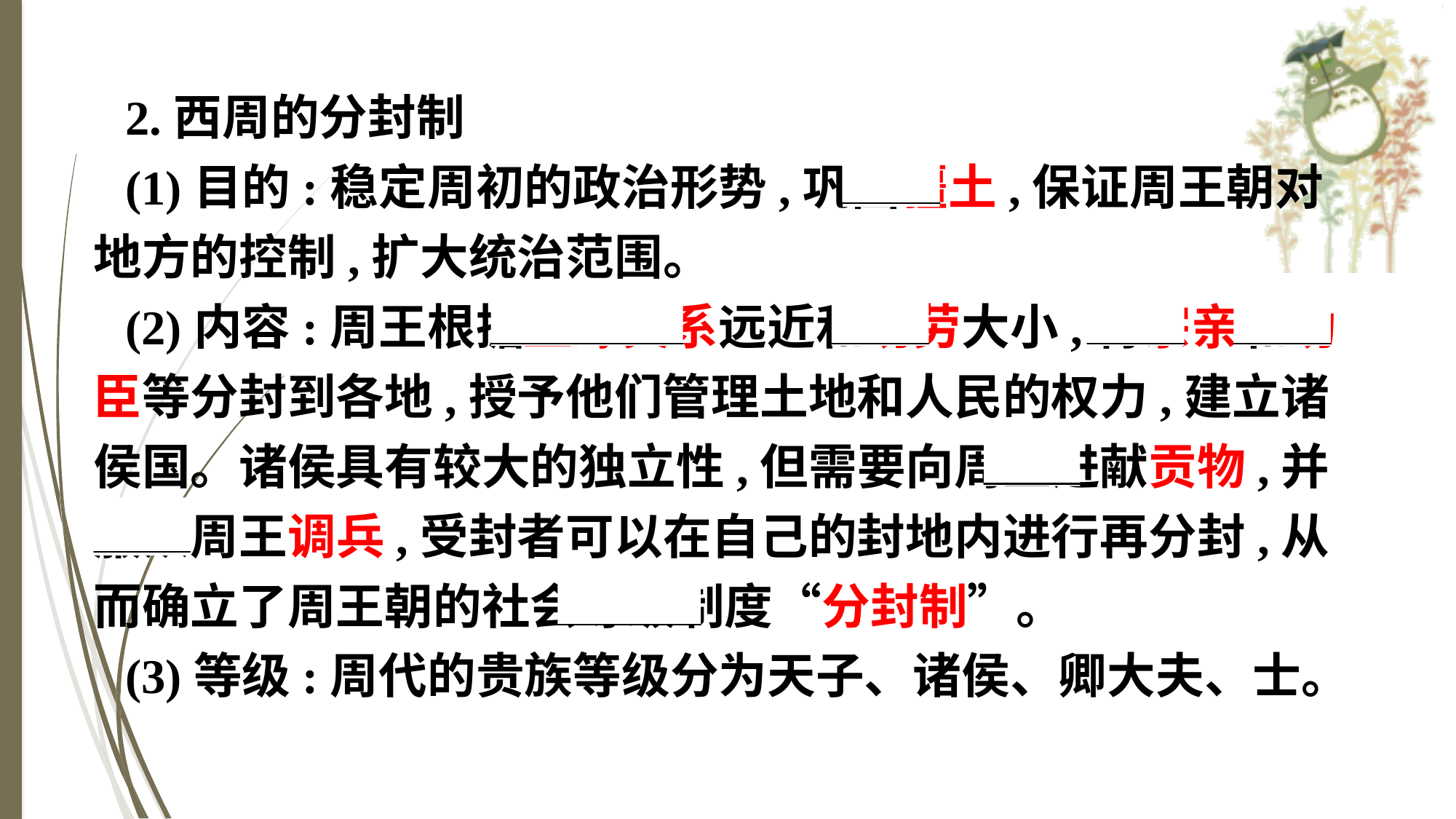

2.西周的分封制
(1)目的:稳定周初的政治形势,巩固疆土,保证周王朝对地方的控制,扩大统治范围。
(2)内容:周王根据血缘关系远近和功劳大小,将宗亲和功臣等分封到各地,授予他们管理土地和人民的权力,建立诸侯国。诸侯具有较大的独立性,但需要向周王进献贡物,并服从周王调兵,受封者可以在自己的封地内进行再分封,从而确立了周王朝的社会等级制度“分封制”。
(3)等级:周代的贵族等级分为天子、诸侯、卿大夫、士。